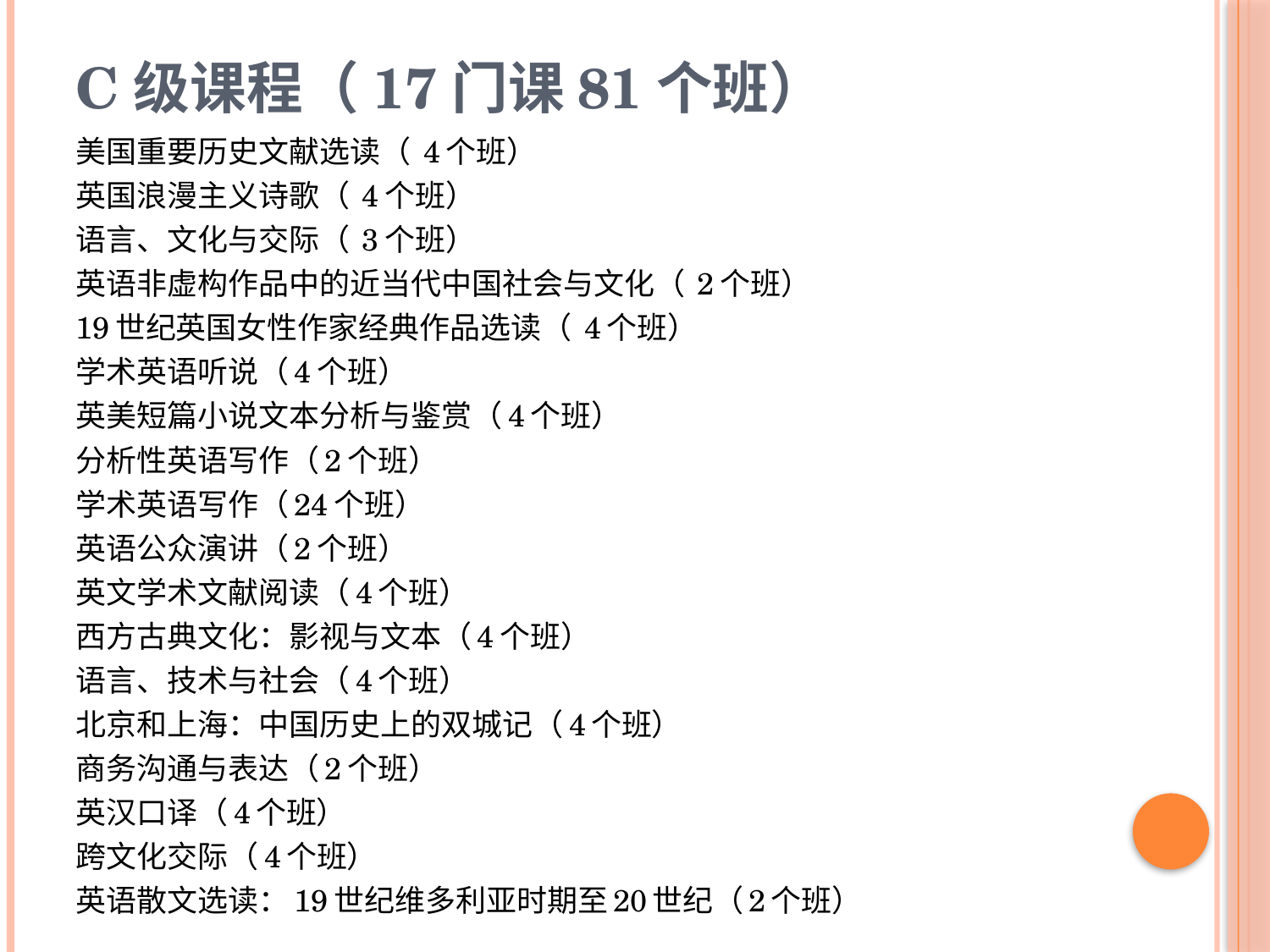

# C级课程（17门课81个班）
美国重要历史文献选读（ 4个班）
英国浪漫主义诗歌（ 4个班）
语言、文化与交际（ 3个班）
英语非虚构作品中的近当代中国社会与文化（ 2个班）
19世纪英国女性作家经典作品选读（ 4个班）
学术英语听说（4个班）
英美短篇小说文本分析与鉴赏（4个班）
分析性英语写作（2个班）
学术英语写作（24个班）
英语公众演讲（2个班）
英文学术文献阅读（4个班）
西方古典文化：影视与文本（4个班）
语言、技术与社会（4个班）
北京和上海：中国历史上的双城记（4个班）
商务沟通与表达（2个班）
英汉口译（4个班）
跨文化交际（4个班）
英语散文选读：19世纪维多利亚时期至20世纪（2个班）